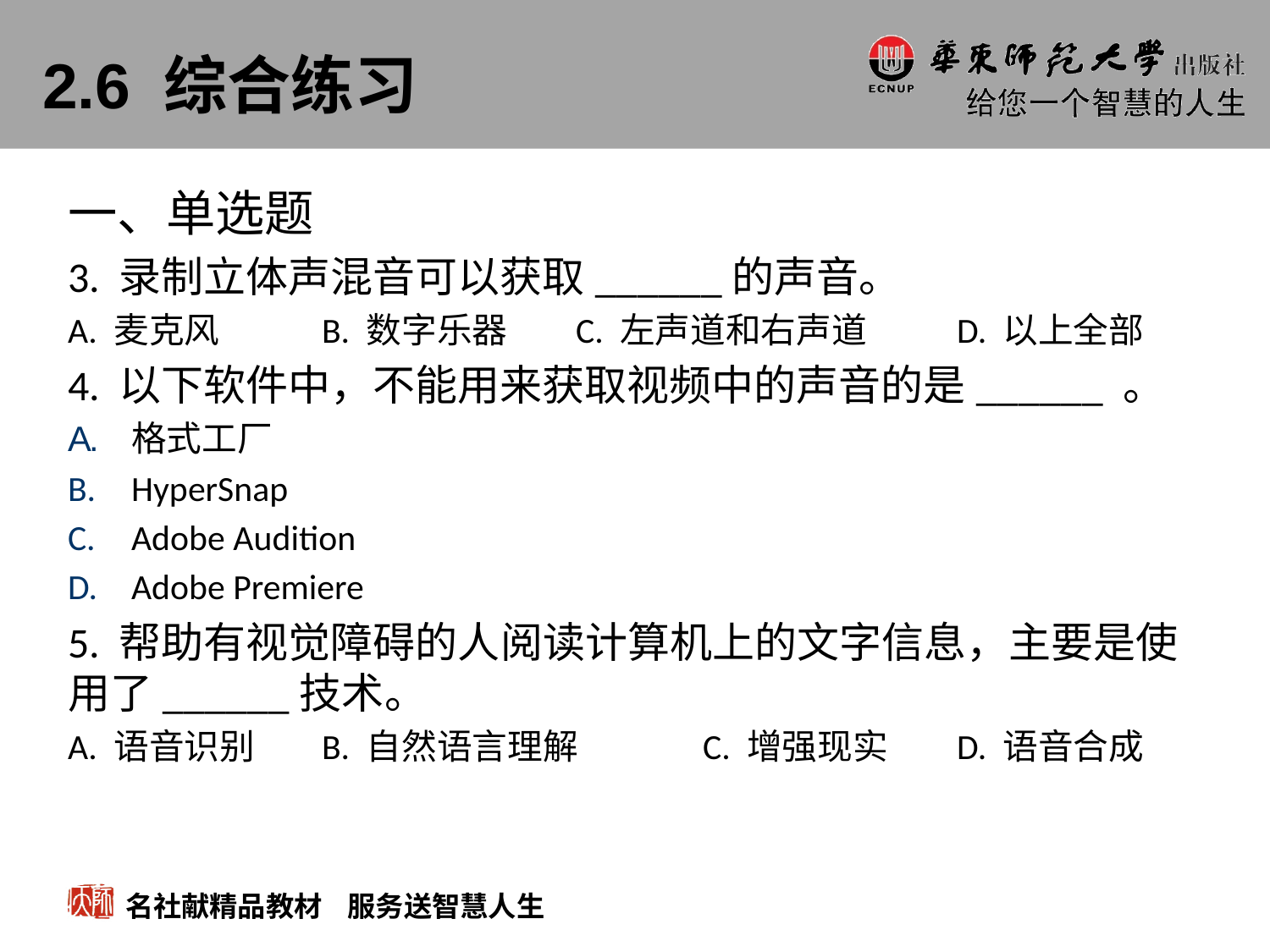

# 2.6 综合练习
一、单选题
3. 录制立体声混音可以获取______的声音。
A. 麦克风	B. 数字乐器	C. 左声道和右声道	D. 以上全部
4. 以下软件中，不能用来获取视频中的声音的是______ 。
格式工厂
HyperSnap
Adobe Audition
Adobe Premiere
5. 帮助有视觉障碍的人阅读计算机上的文字信息，主要是使用了______技术。
A. 语音识别	B. 自然语言理解	C. 增强现实	D. 语音合成